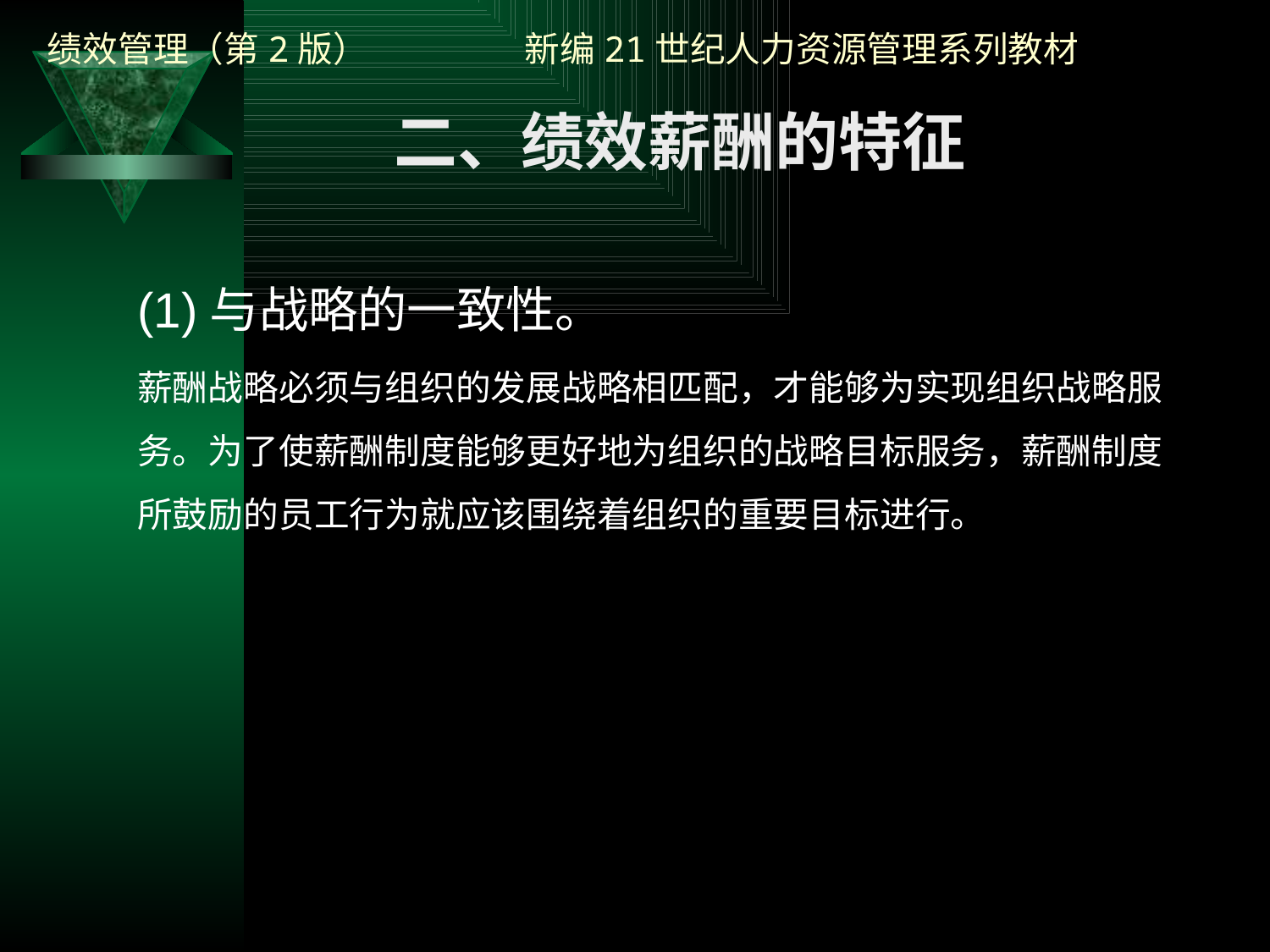

二、绩效薪酬的特征
(1)与战略的一致性。
薪酬战略必须与组织的发展战略相匹配，才能够为实现组织战略服务。为了使薪酬制度能够更好地为组织的战略目标服务，薪酬制度所鼓励的员工行为就应该围绕着组织的重要目标进行。